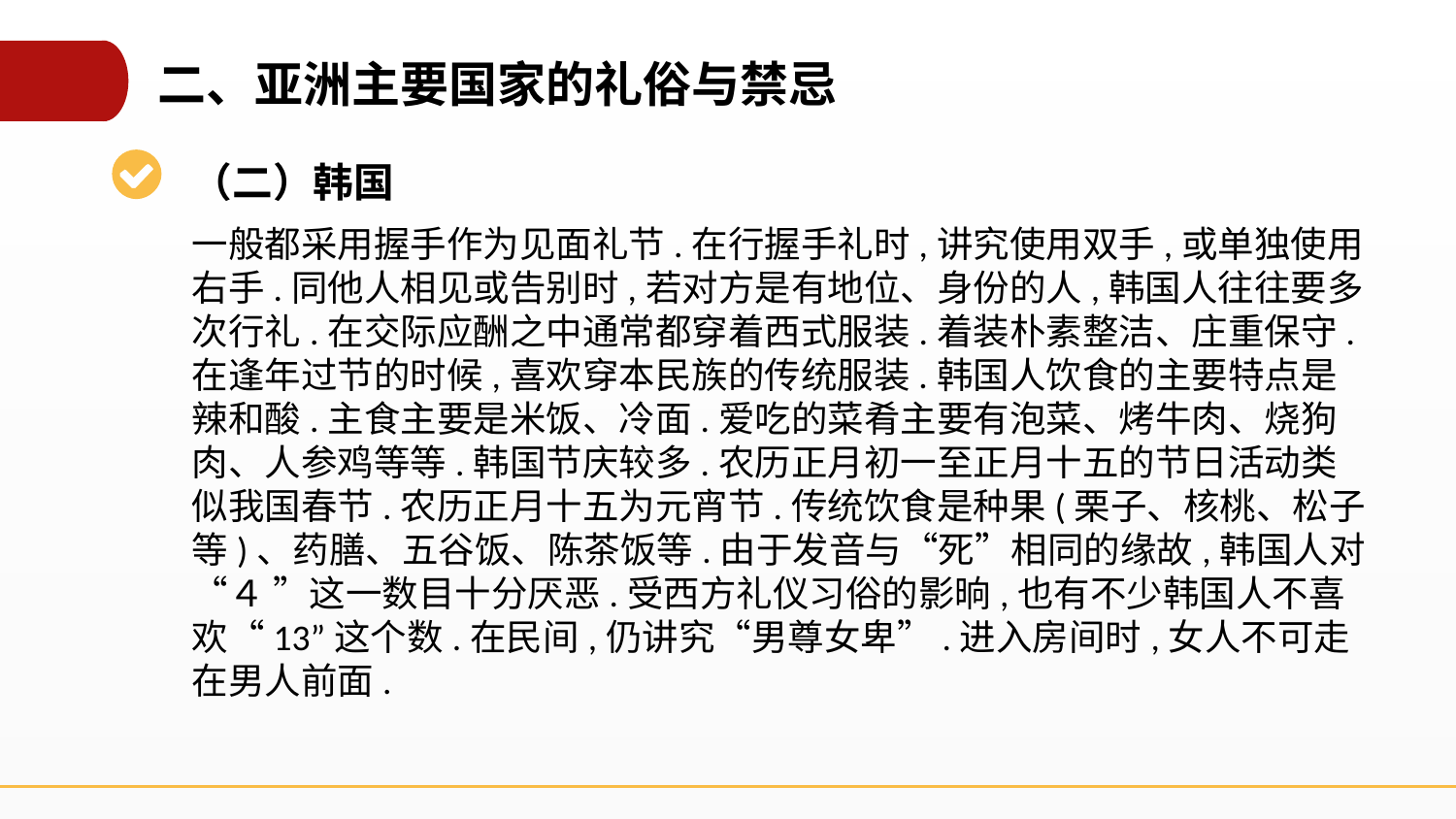

二、亚洲主要国家的礼俗与禁忌

（二）韩国
一般都采用握手作为见面礼节.在行握手礼时,讲究使用双手,或单独使用右手.同他人相见或告别时,若对方是有地位、身份的人,韩国人往往要多次行礼.在交际应酬之中通常都穿着西式服装.着装朴素整洁、庄重保守.在逢年过节的时候,喜欢穿本民族的传统服装.韩国人饮食的主要特点是辣和酸.主食主要是米饭、冷面.爱吃的菜肴主要有泡菜、烤牛肉、烧狗肉、人参鸡等等.韩国节庆较多.农历正月初一至正月十五的节日活动类似我国春节.农历正月十五为元宵节.传统饮食是种果(栗子、核桃、松子等)、药膳、五谷饭、陈茶饭等.由于发音与“死”相同的缘故,韩国人对“４ ”这一数目十分厌恶.受西方礼仪习俗的影晌,也有不少韩国人不喜欢“13”这个数.在民间,仍讲究“男尊女卑”.进入房间时,女人不可走在男人前面.